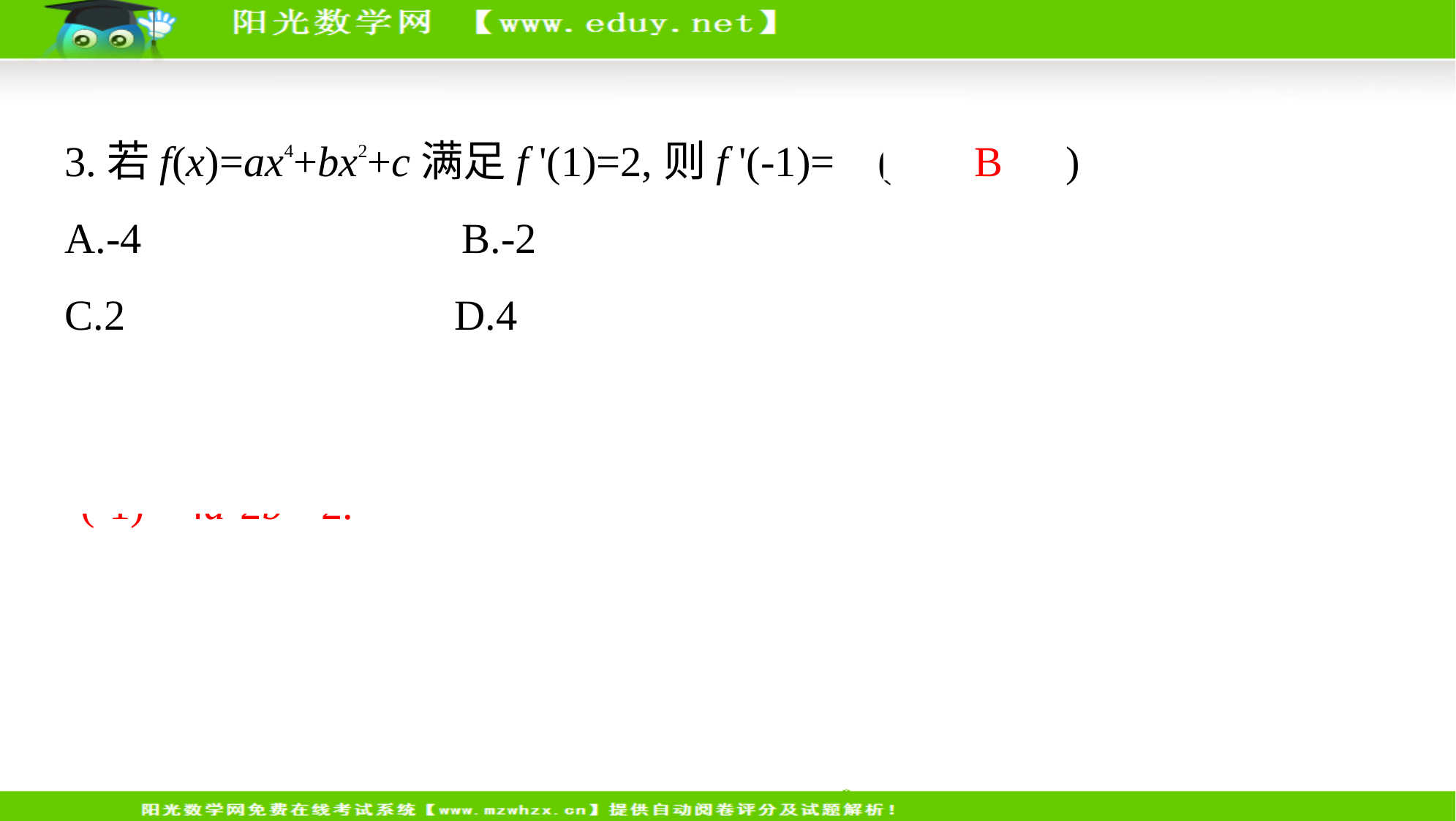

3.若f(x)=ax4+bx2+c满足f '(1)=2,则f '(-1)= (　  B　)
A.-4　                           B.-2
C.2　                            D.4

解析  　∵f(x)=ax4+bx2+c,∴f '(x)=4ax3+2bx,又f '(1)=2,∴4a+2b=2,∴f '(-1)=-4a-2b=-2.